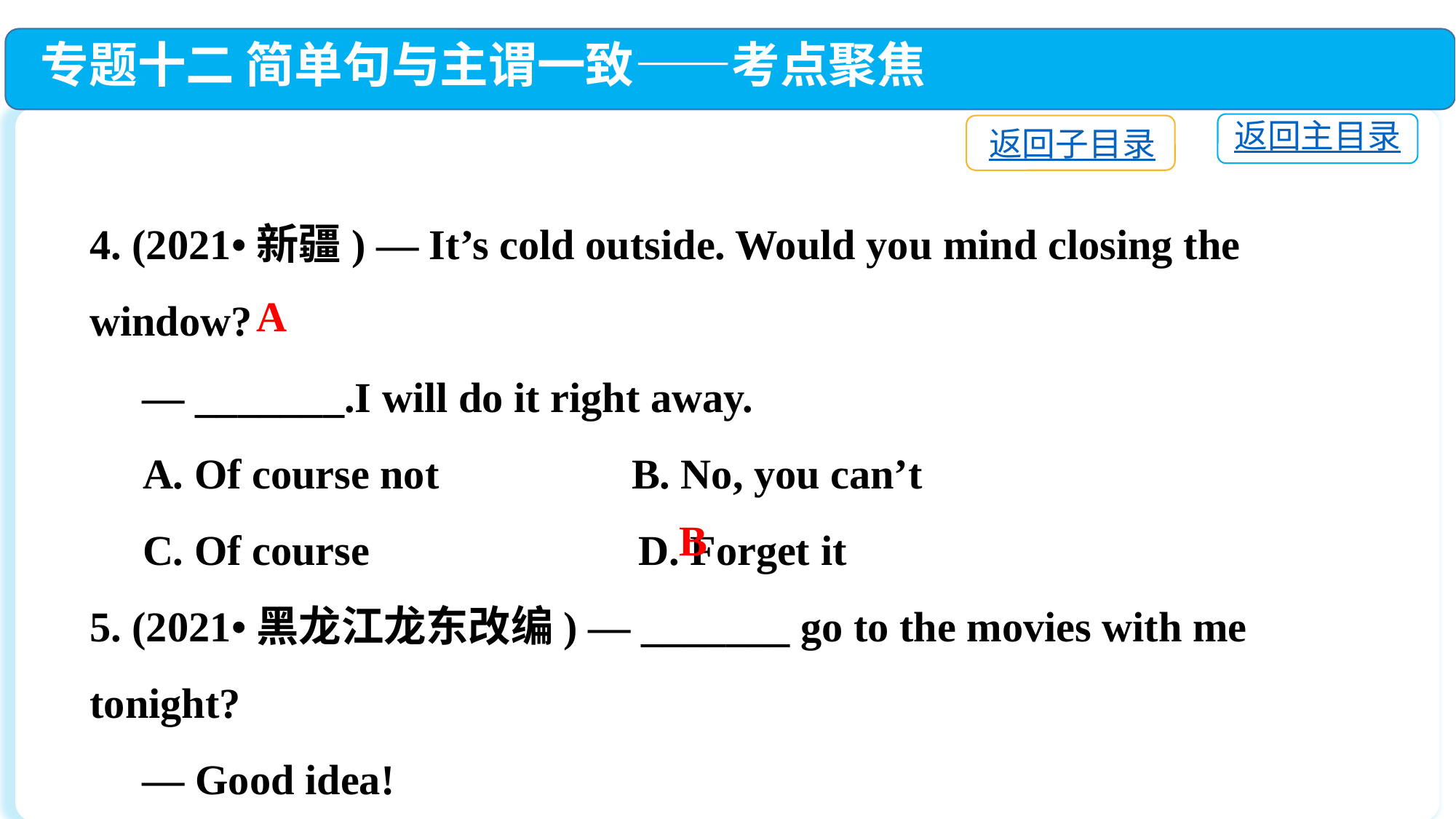

专题十二 简单句与主谓一致——考点聚焦

返回主目录

返回子目录
4. (2021•新疆) — It’s cold outside. Would you mind closing the window?
     — _______.I will do it right away.
     A. Of course not	          B. No, you can’t
     C. Of course	                     D. Forget it
5. (2021•黑龙江龙东改编) — _______ go to the movies with me tonight?
     — Good idea!
     A. What about　　 	           B. Why not
     C. Would you like　  	 D. How about

A
B